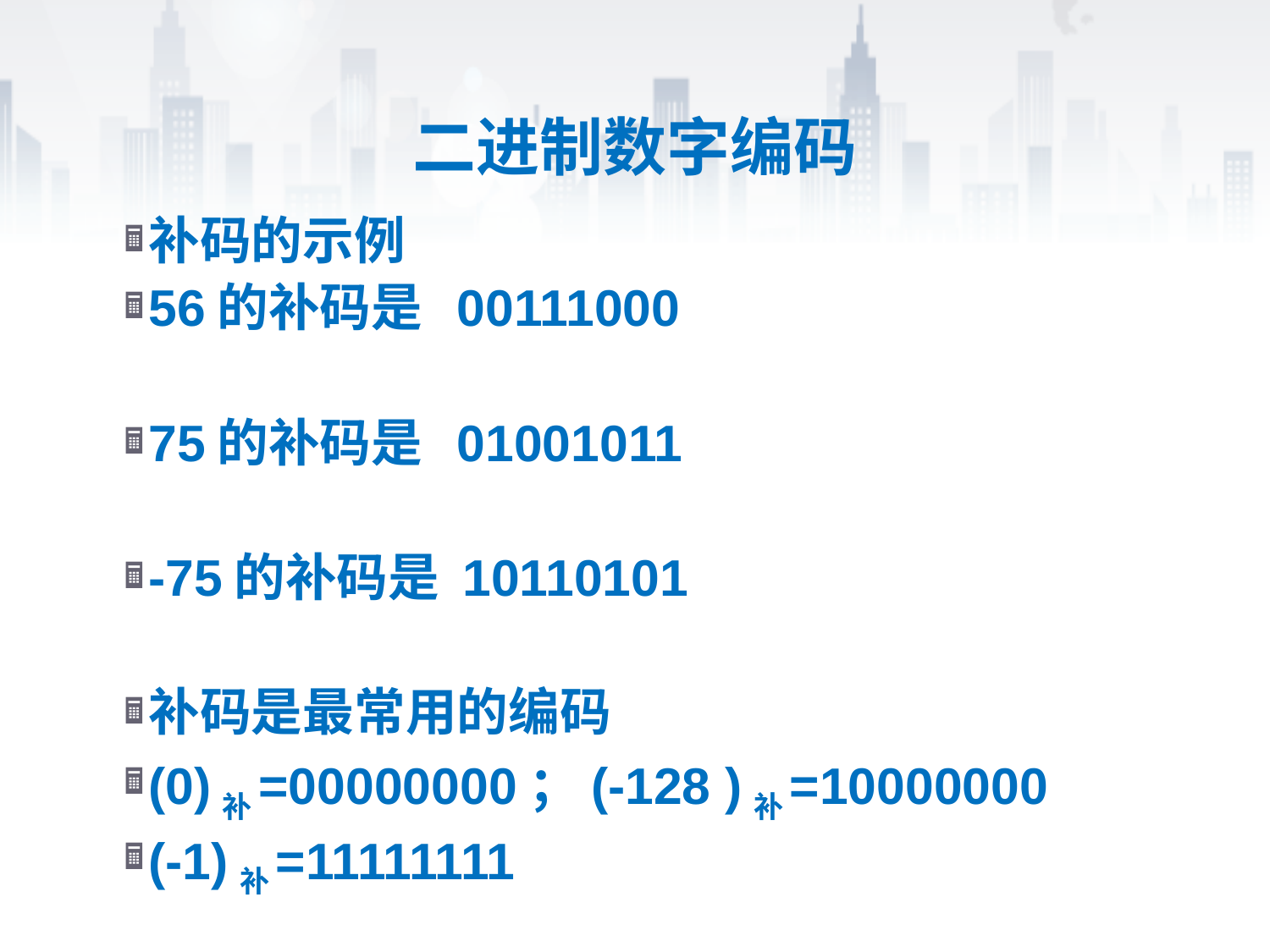

# 二进制数字编码
补码的示例
56的补码是  00111000

75的补码是  01001011

-75的补码是 10110101

补码是最常用的编码
(0)补=00000000；(-128 )补=10000000
(-1)补=11111111